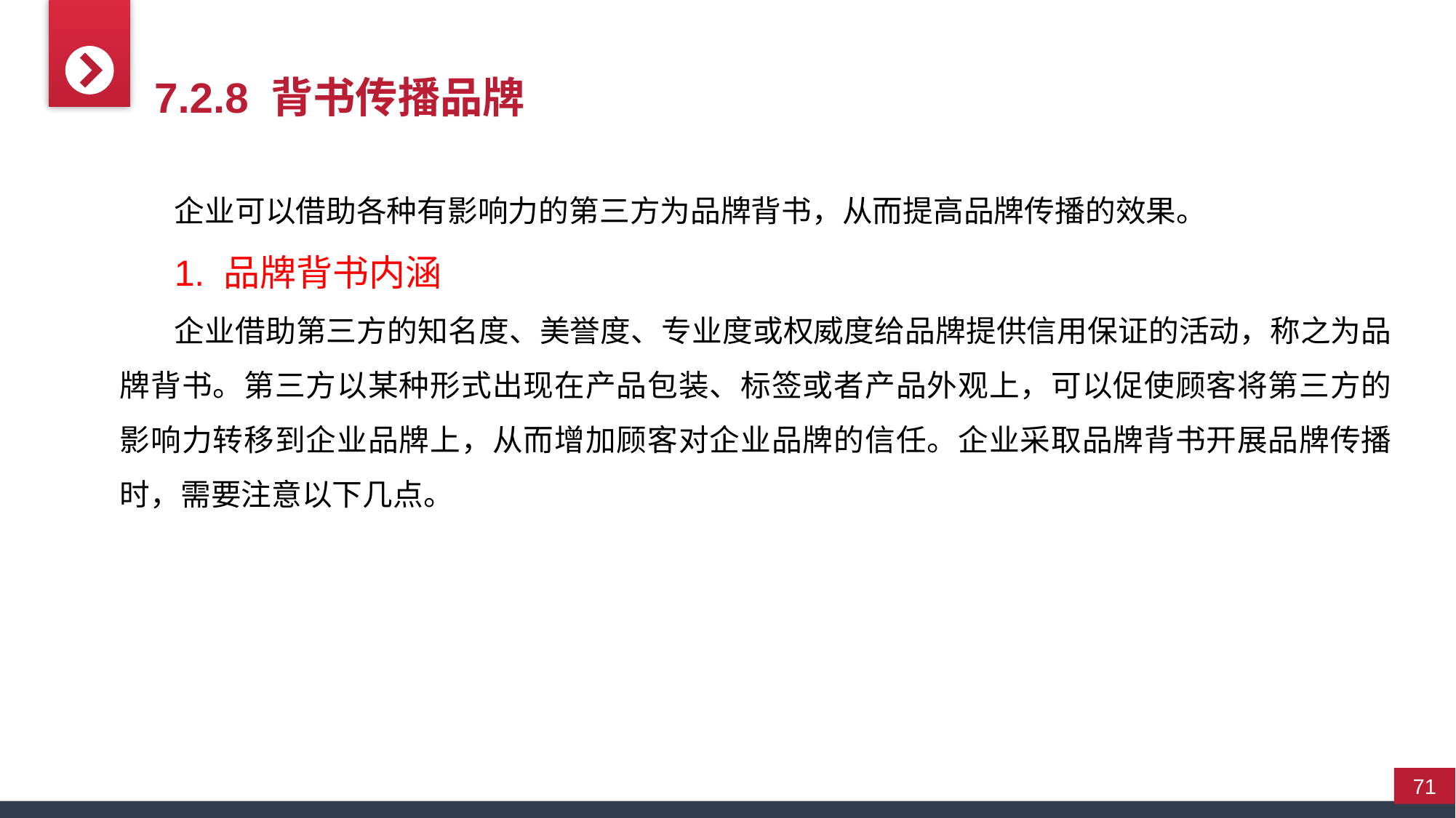

7.2.8 背书传播品牌
企业可以借助各种有影响力的第三方为品牌背书，从而提高品牌传播的效果。
1. 品牌背书内涵
企业借助第三方的知名度、美誉度、专业度或权威度给品牌提供信用保证的活动，称之为品牌背书。第三方以某种形式出现在产品包装、标签或者产品外观上，可以促使顾客将第三方的影响力转移到企业品牌上，从而增加顾客对企业品牌的信任。企业采取品牌背书开展品牌传播时，需要注意以下几点。